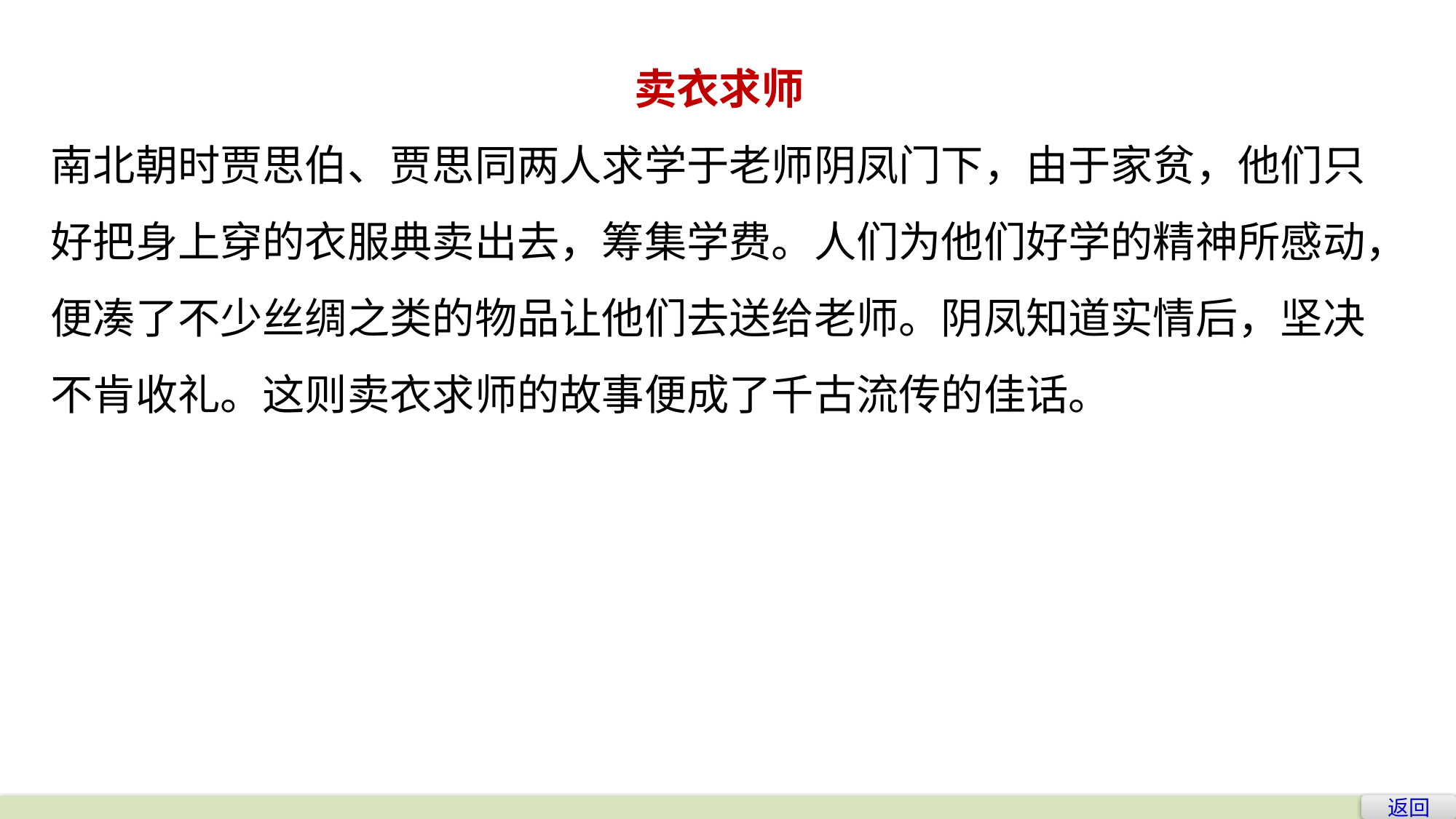

卖衣求师
南北朝时贾思伯、贾思同两人求学于老师阴凤门下，由于家贫，他们只好把身上穿的衣服典卖出去，筹集学费。人们为他们好学的精神所感动，便凑了不少丝绸之类的物品让他们去送给老师。阴凤知道实情后，坚决不肯收礼。这则卖衣求师的故事便成了千古流传的佳话。
返回